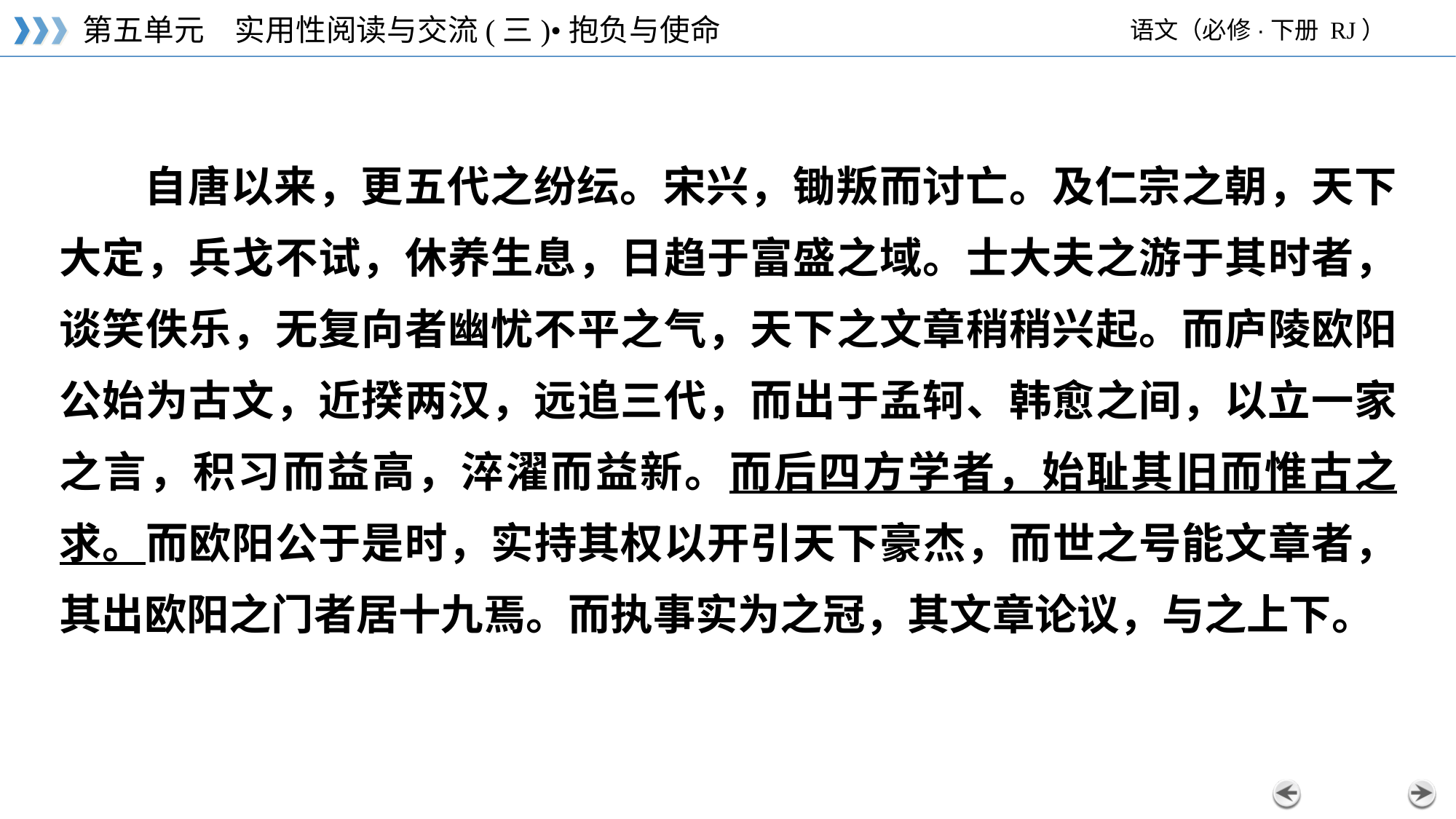

自唐以来，更五代之纷纭。宋兴，锄叛而讨亡。及仁宗之朝，天下大定，兵戈不试，休养生息，日趋于富盛之域。士大夫之游于其时者，谈笑佚乐，无复向者幽忧不平之气，天下之文章稍稍兴起。而庐陵欧阳公始为古文，近揆两汉，远追三代，而出于孟轲、韩愈之间，以立一家之言，积习而益高，淬濯而益新。而后四方学者，始耻其旧而惟古之求。而欧阳公于是时，实持其权以开引天下豪杰，而世之号能文章者，其出欧阳之门者居十九焉。而执事实为之冠，其文章论议，与之上下。